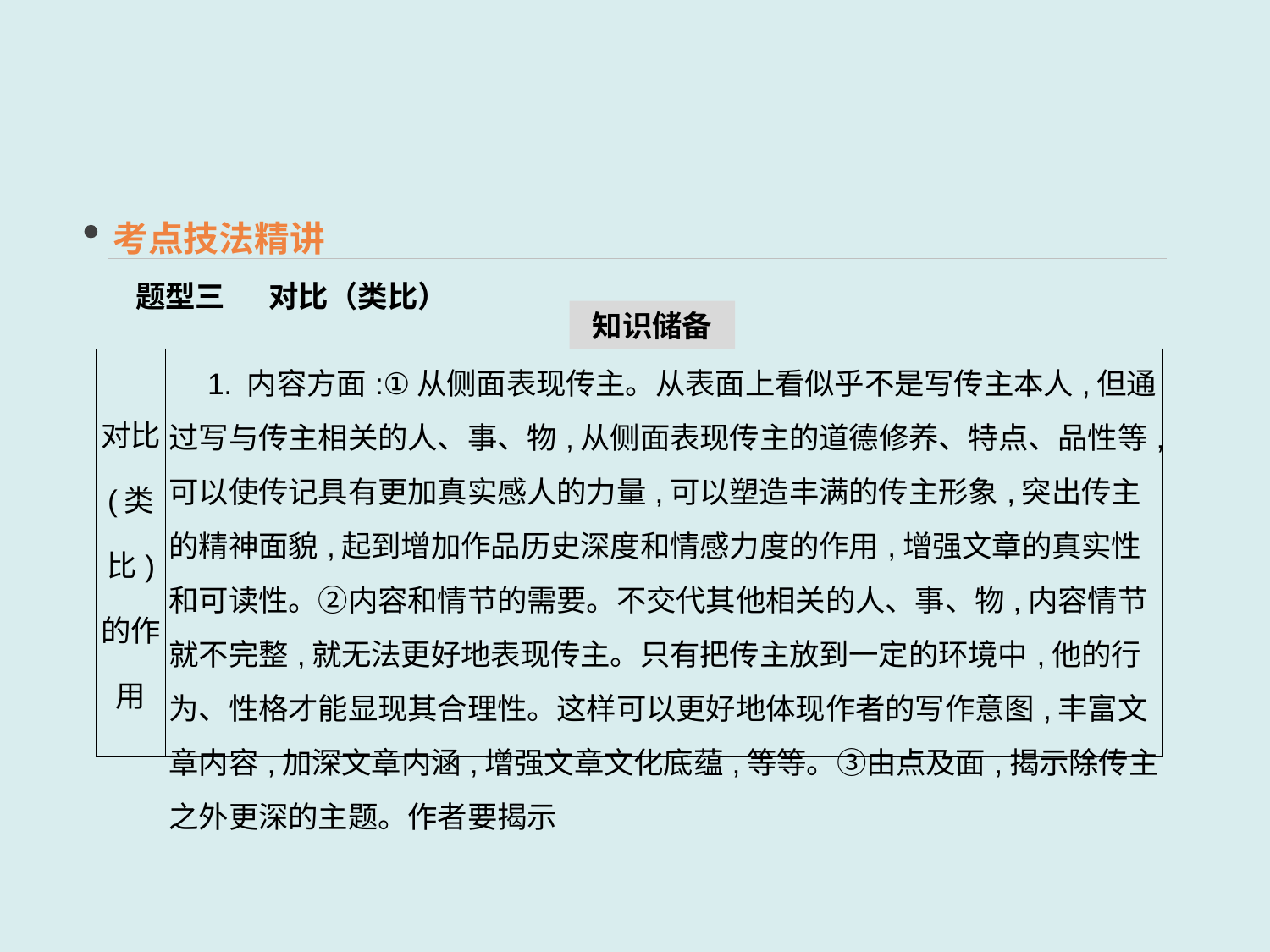

考点技法精讲

题型三　  对比（类比）

知识储备
| 对比 (类比) 的作用 | 1. 内容方面:①从侧面表现传主。从表面上看似乎不是写传主本人,但通过写与传主相关的人、事、物,从侧面表现传主的道德修养、特点、品性等,可以使传记具有更加真实感人的力量,可以塑造丰满的传主形象,突出传主的精神面貌,起到增加作品历史深度和情感力度的作用,增强文章的真实性和可读性。②内容和情节的需要。不交代其他相关的人、事、物,内容情节就不完整,就无法更好地表现传主。只有把传主放到一定的环境中,他的行为、性格才能显现其合理性。这样可以更好地体现作者的写作意图,丰富文章内容,加深文章内涵,增强文章文化底蕴,等等。③由点及面,揭示除传主之外更深的主题。作者要揭示 |
| --- | --- |